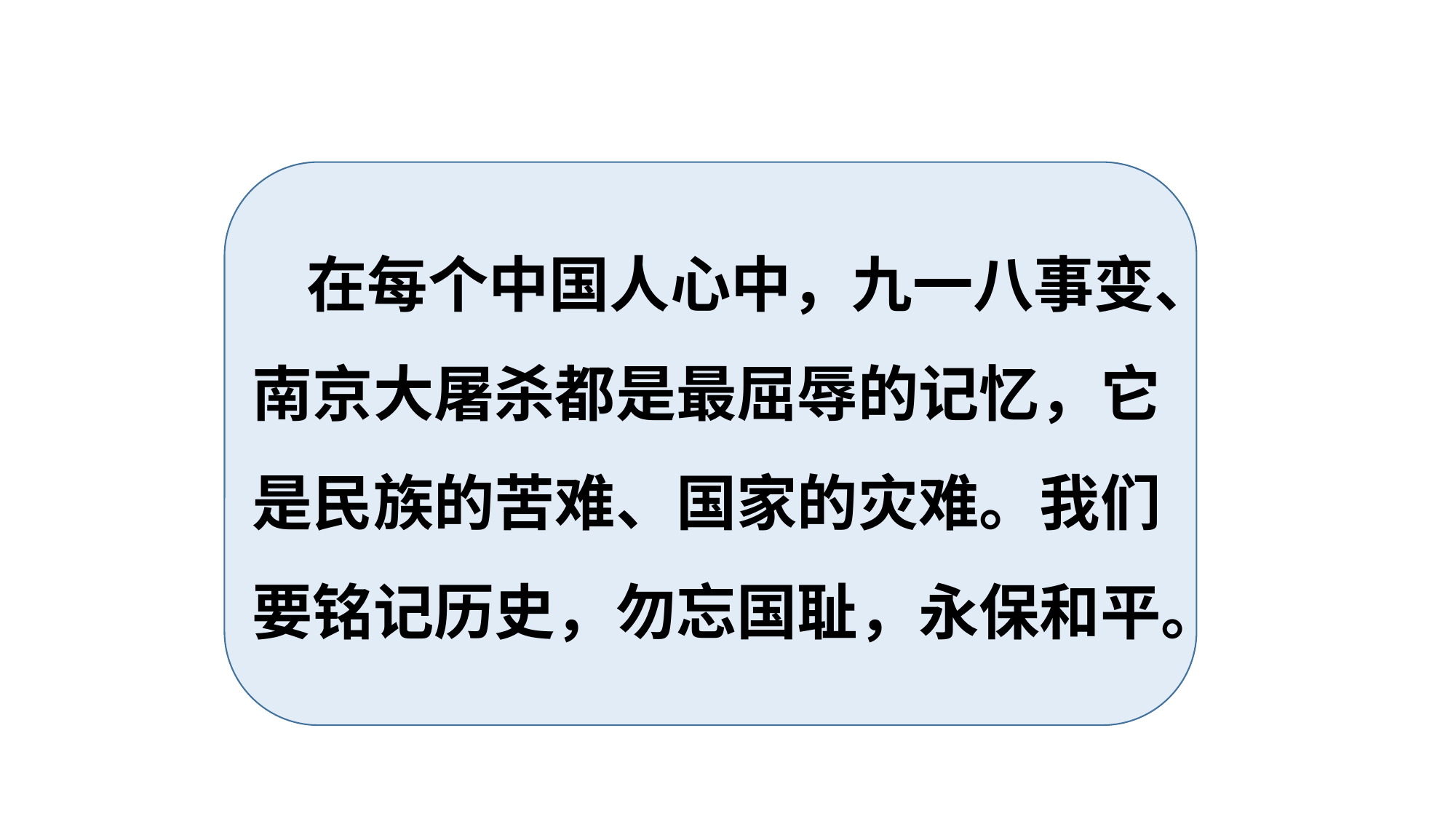

在每个中国人心中，九一八事变、南京大屠杀都是最屈辱的记忆，它是民族的苦难、国家的灾难。我们要铭记历史，勿忘国耻，永保和平。